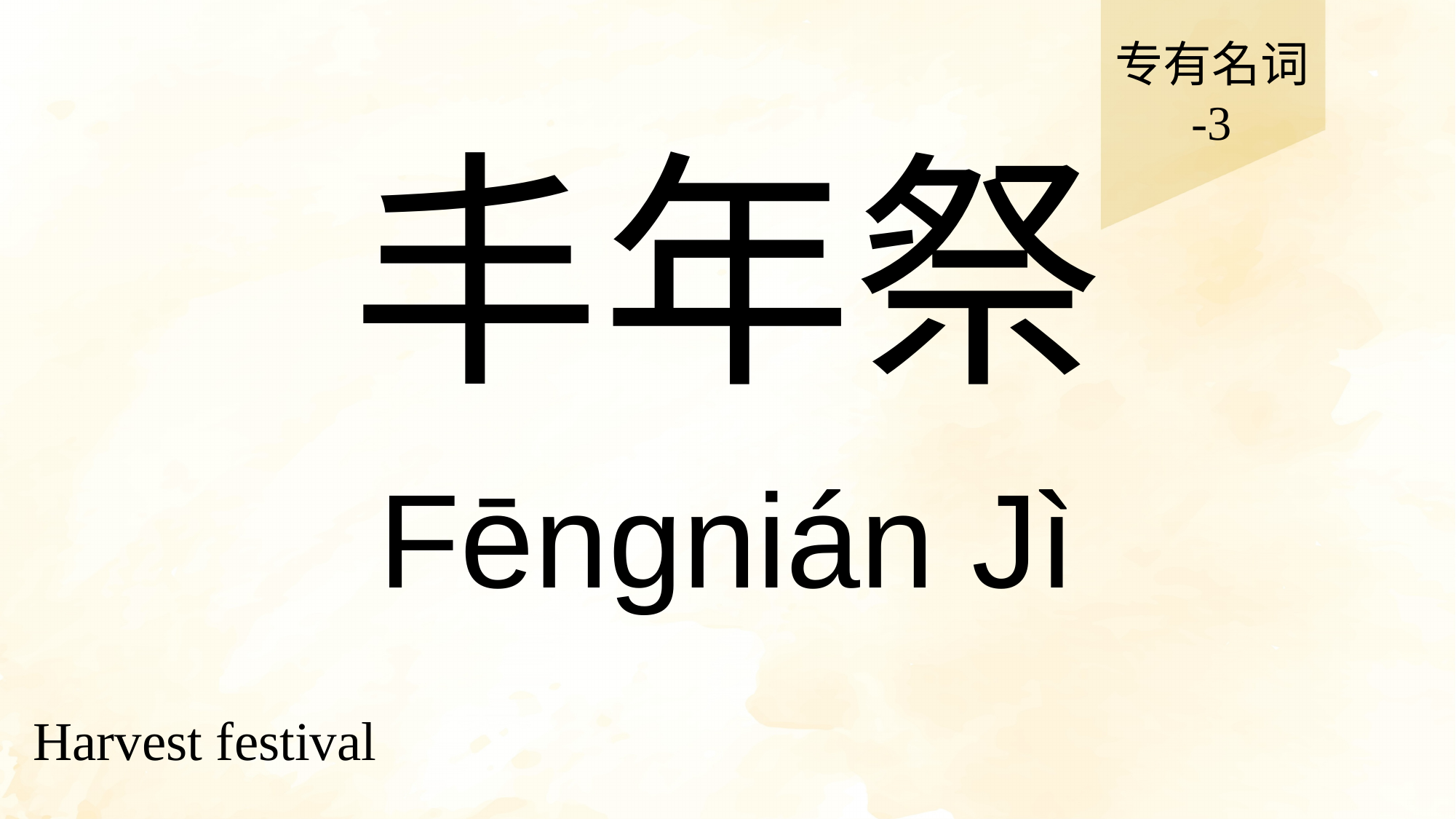

专有名词
-3
# 丰年祭
Fēngnián Jì
Harvest festival